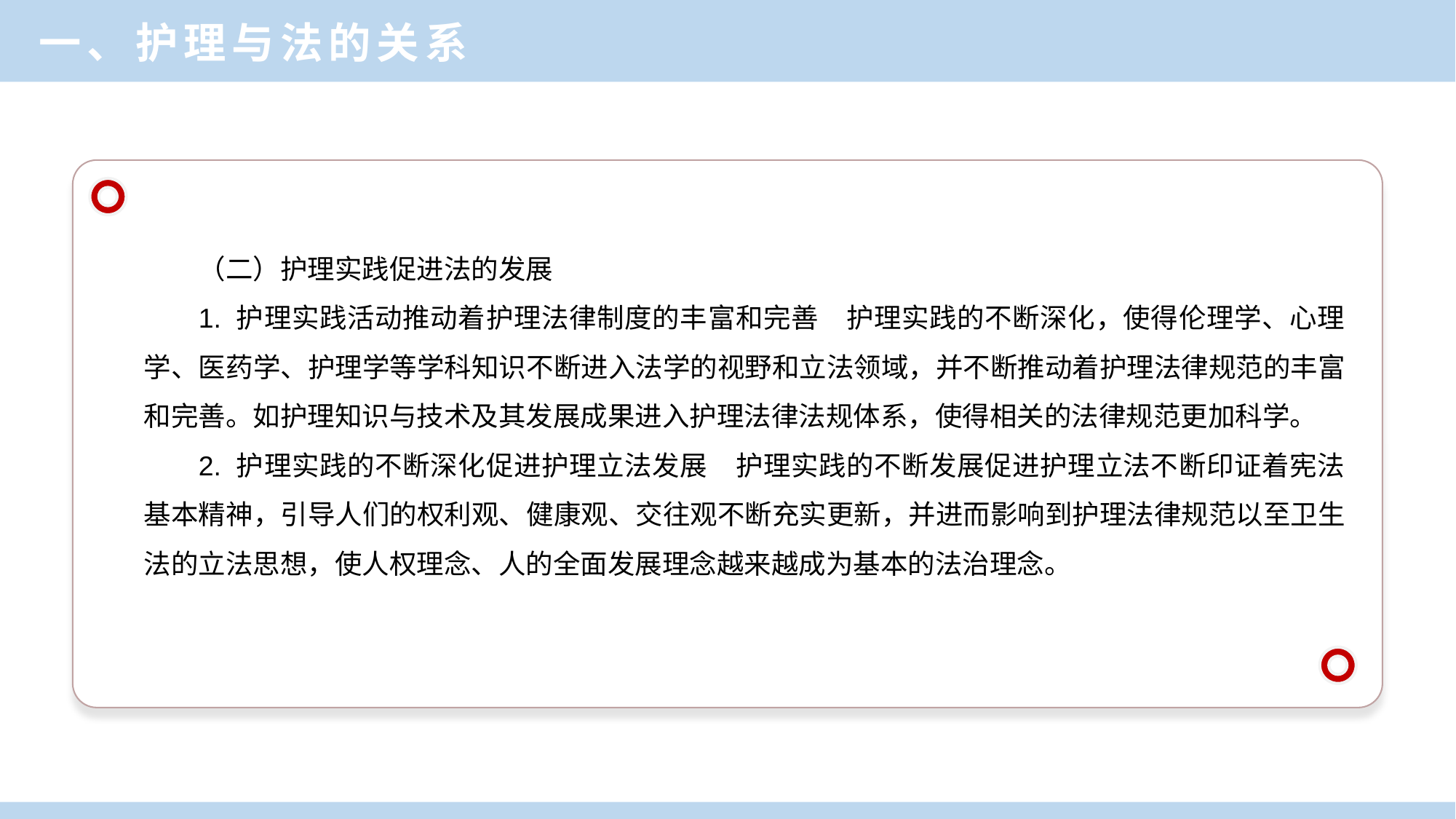

一、护理与法的关系

（二）护理实践促进法的发展
1. 护理实践活动推动着护理法律制度的丰富和完善　护理实践的不断深化，使得伦理学、心理学、医药学、护理学等学科知识不断进入法学的视野和立法领域，并不断推动着护理法律规范的丰富和完善。如护理知识与技术及其发展成果进入护理法律法规体系，使得相关的法律规范更加科学。
2. 护理实践的不断深化促进护理立法发展　护理实践的不断发展促进护理立法不断印证着宪法基本精神，引导人们的权利观、健康观、交往观不断充实更新，并进而影响到护理法律规范以至卫生法的立法思想，使人权理念、人的全面发展理念越来越成为基本的法治理念。